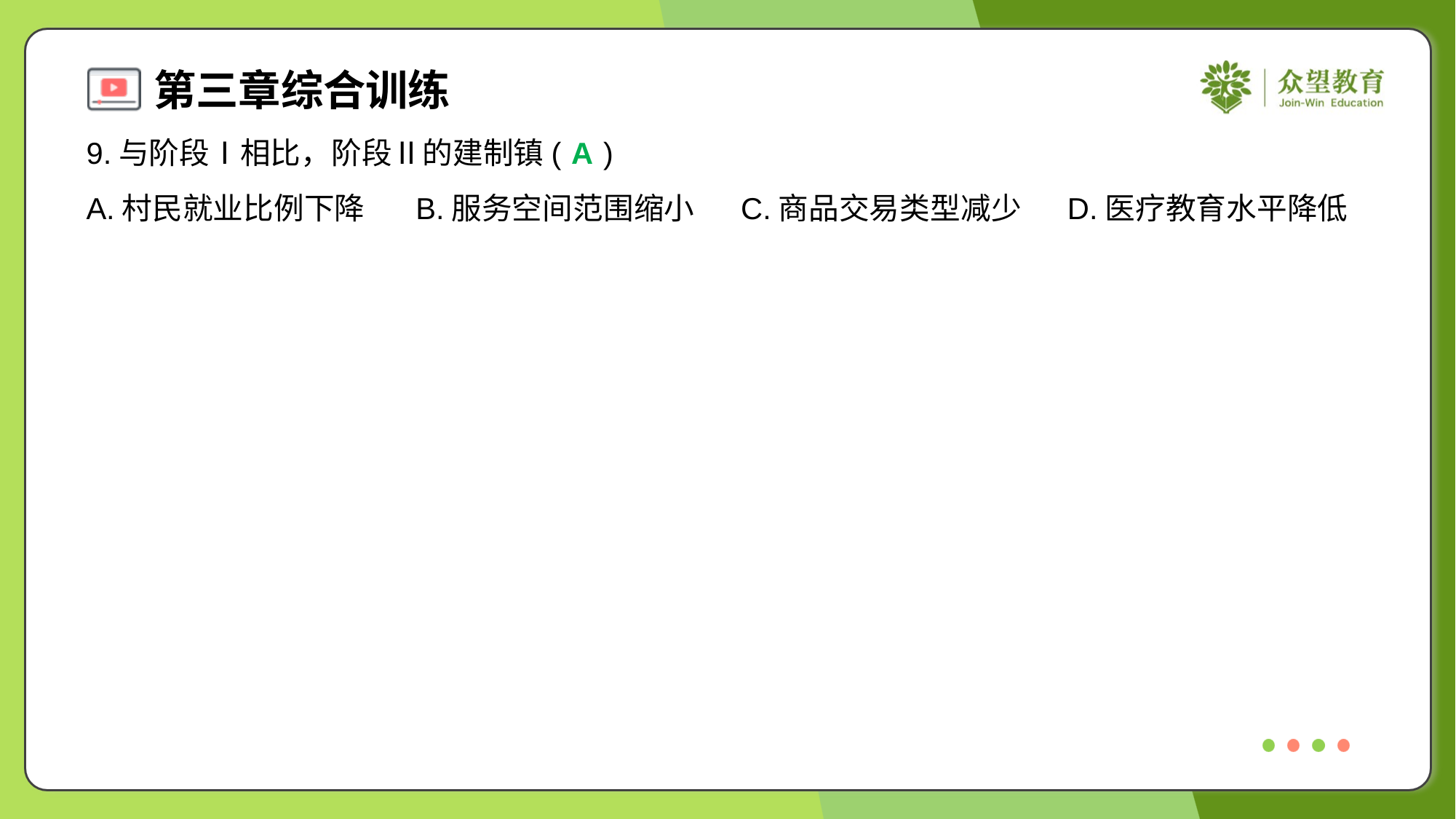

9.与阶段Ⅰ相比，阶段Ⅱ的建制镇(     )
A
A.村民就业比例下降	B.服务空间范围缩小	C.商品交易类型减少	D.医疗教育水平降低